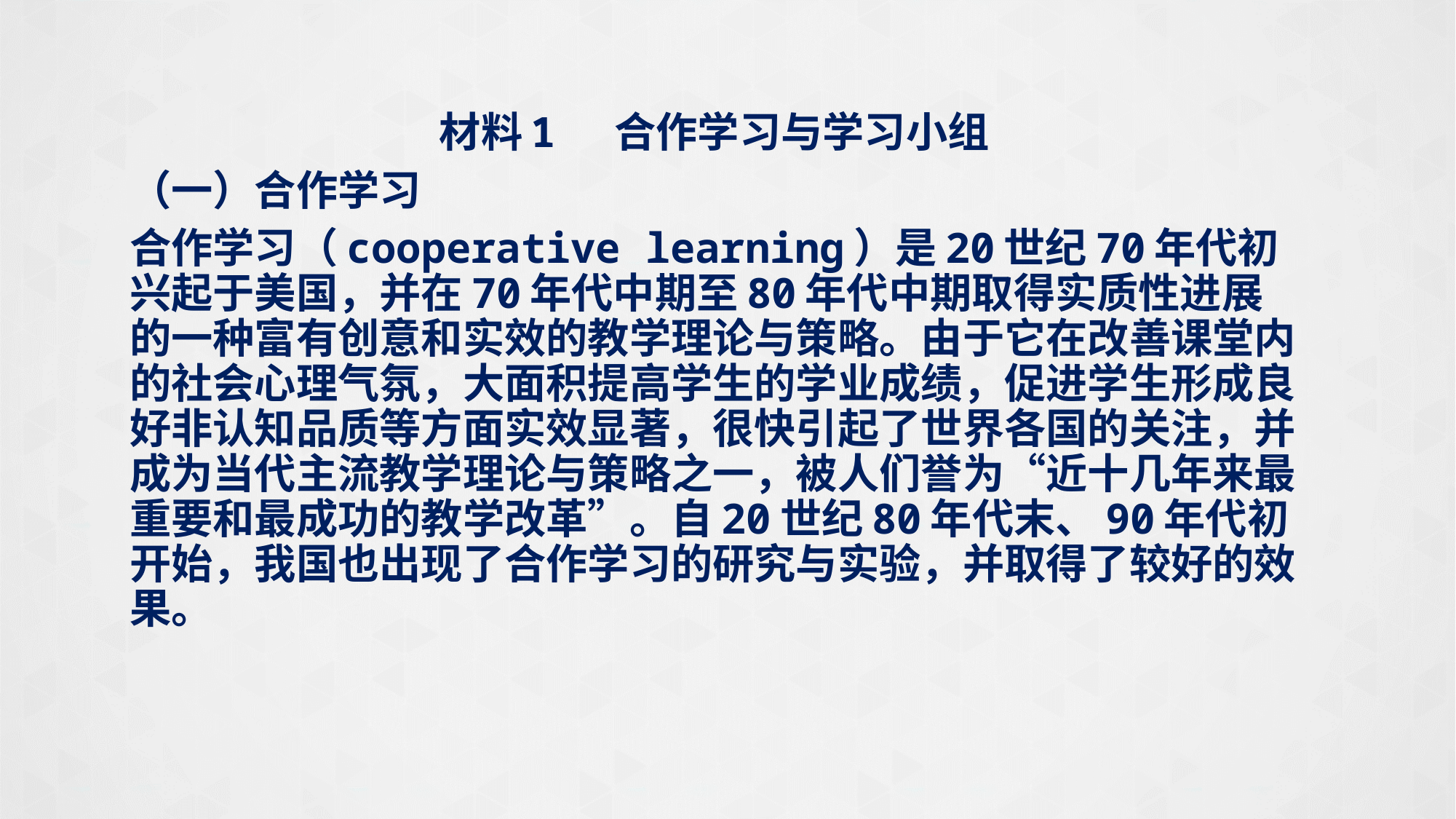

材料1  合作学习与学习小组
（一）合作学习
合作学习（cooperative learning）是20世纪70年代初兴起于美国，并在70年代中期至80年代中期取得实质性进展的一种富有创意和实效的教学理论与策略。由于它在改善课堂内的社会心理气氛，大面积提高学生的学业成绩，促进学生形成良好非认知品质等方面实效显著，很快引起了世界各国的关注，并成为当代主流教学理论与策略之一，被人们誉为“近十几年来最重要和最成功的教学改革”。自20世纪80年代末、90年代初开始，我国也出现了合作学习的研究与实验，并取得了较好的效果。